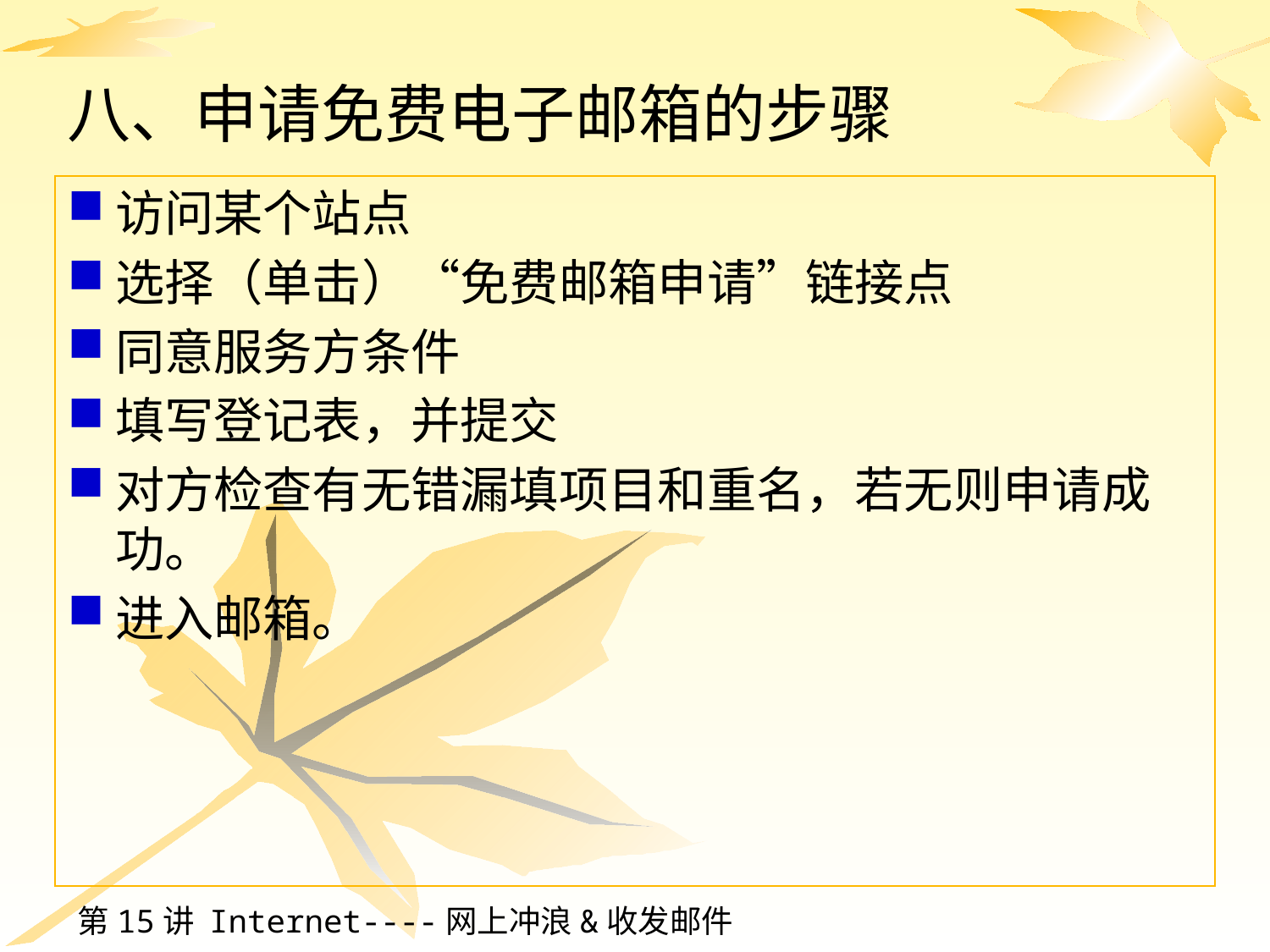

# 八、申请免费电子邮箱的步骤
访问某个站点
选择（单击）“免费邮箱申请”链接点
同意服务方条件
填写登记表，并提交
对方检查有无错漏填项目和重名，若无则申请成功。
进入邮箱。